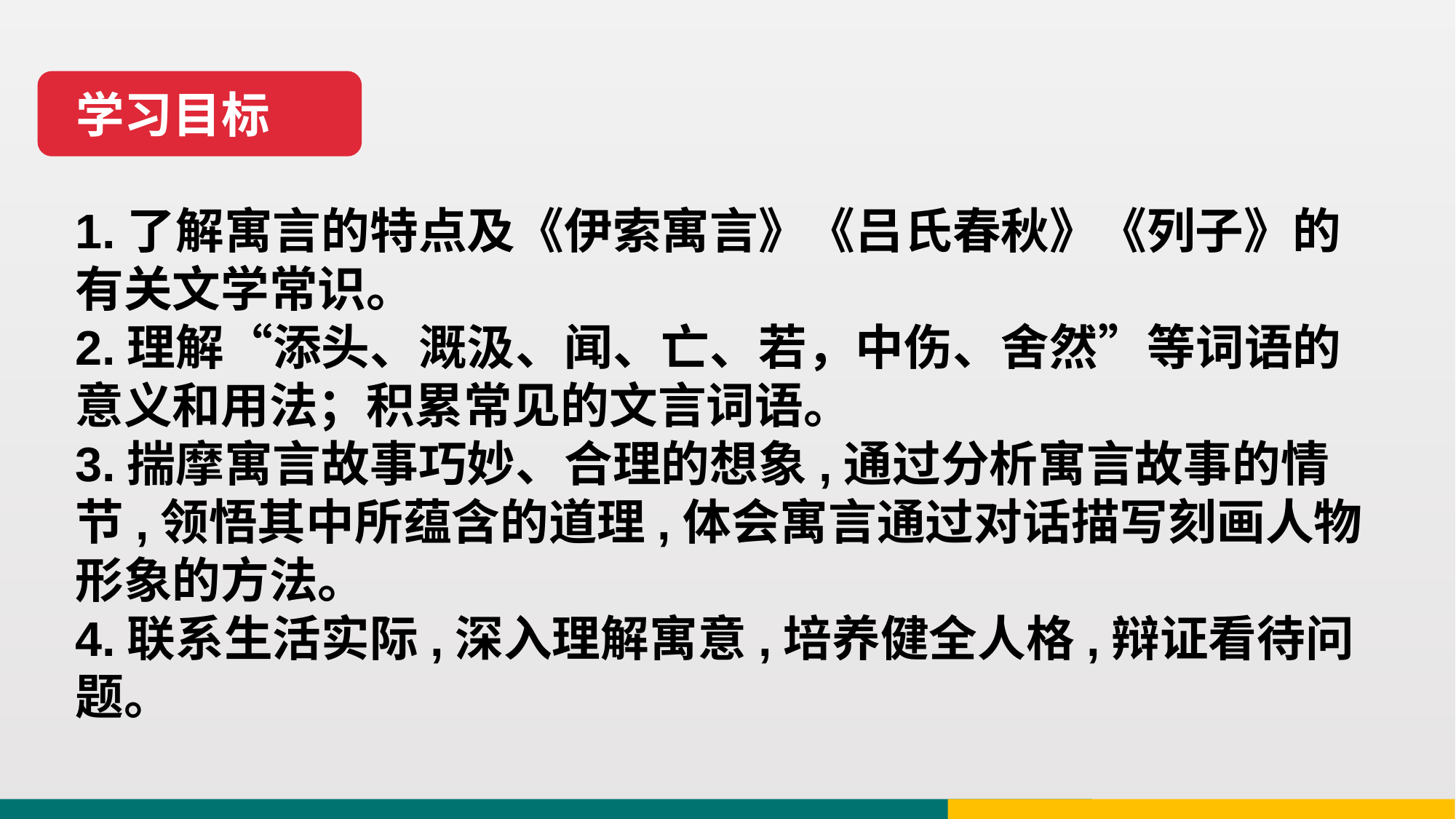

学习目标
1.了解寓言的特点及《伊索寓言》《吕氏春秋》《列子》的有关文学常识。
2.理解“添头、溉汲、闻、亡、若，中伤、舍然”等词语的意义和用法；积累常见的文言词语。
3.揣摩寓言故事巧妙、合理的想象,通过分析寓言故事的情节,领悟其中所蕴含的道理,体会寓言通过对话描写刻画人物形象的方法。
4.联系生活实际,深入理解寓意,培养健全人格,辩证看待问题。